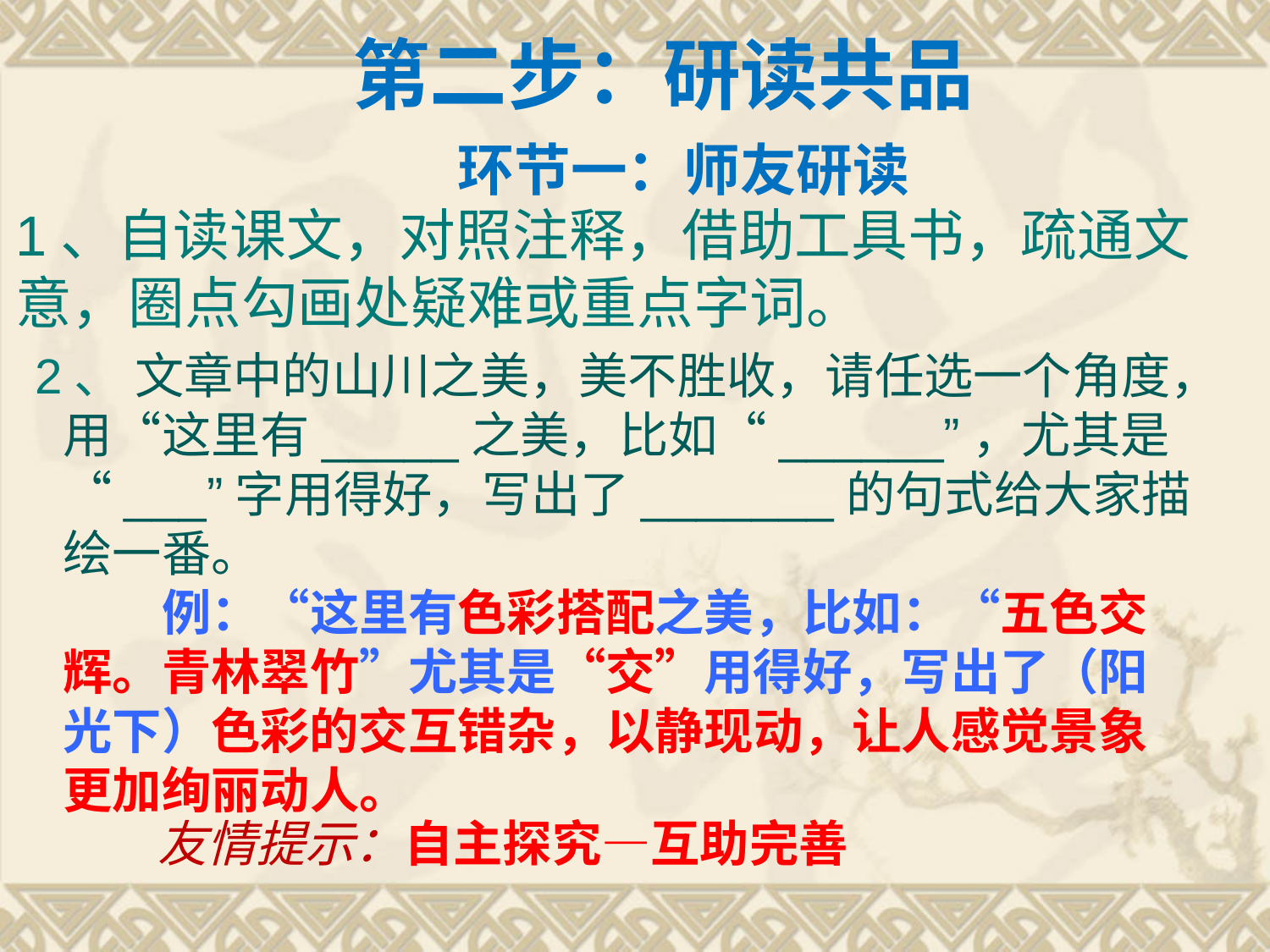

# 第二步：研读共品
环节一：师友研读
1、自读课文，对照注释，借助工具书，疏通文意，圈点勾画处疑难或重点字词。
  2、 文章中的山川之美，美不胜收，请任选一个角度，用“这里有_____之美，比如“______”，尤其是“___”字用得好，写出了_______的句式给大家描绘一番。
　　例：“这里有色彩搭配之美，比如：“五色交辉。青林翠竹”尤其是“交”用得好，写出了（阳光下）色彩的交互错杂，以静现动，让人感觉景象更加绚丽动人。

友情提示：自主探究—互助完善